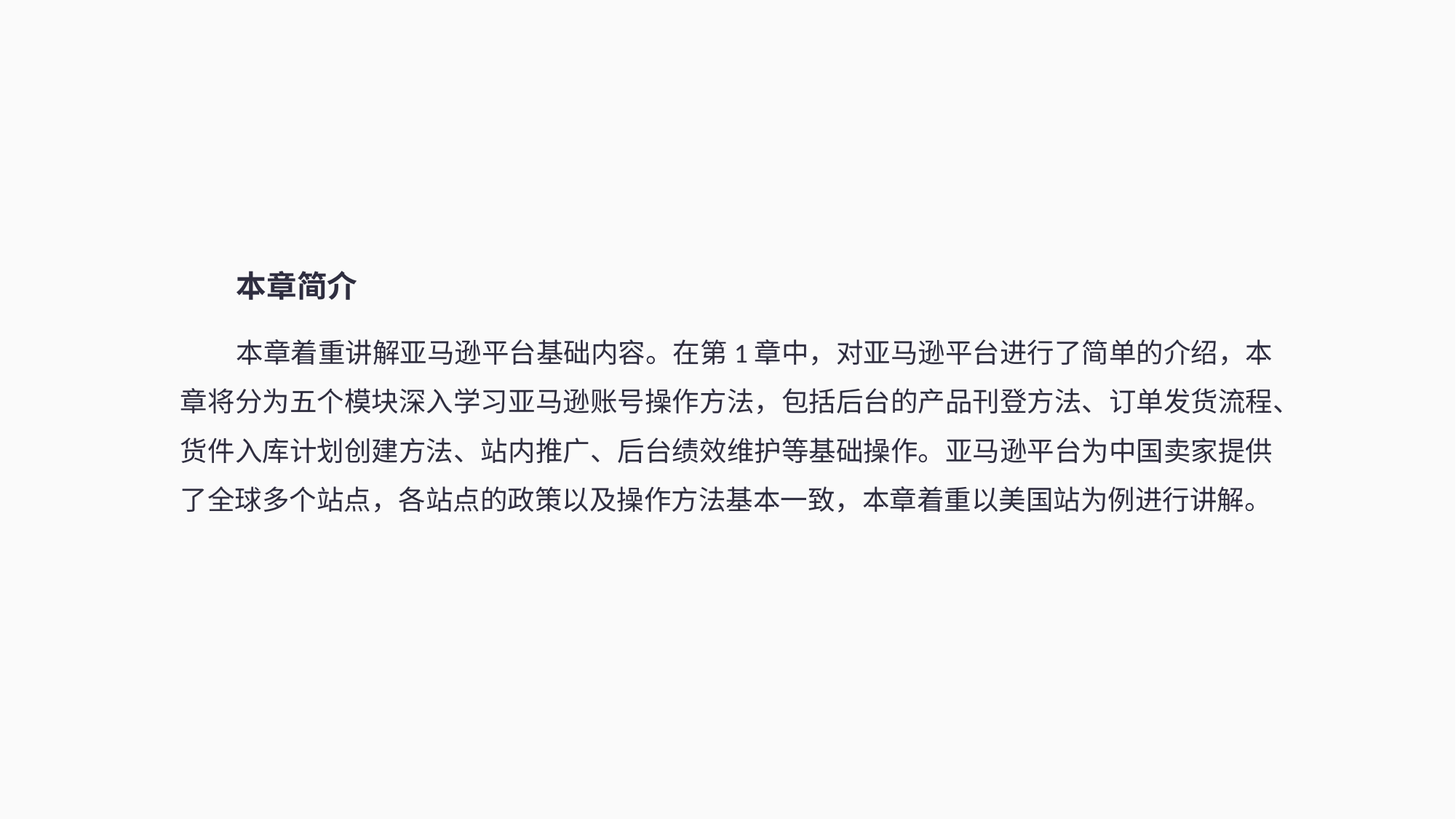

本章简介
本章着重讲解亚马逊平台基础内容。在第1章中，对亚马逊平台进行了简单的介绍，本章将分为五个模块深入学习亚马逊账号操作方法，包括后台的产品刊登方法、订单发货流程、货件入库计划创建方法、站内推广、后台绩效维护等基础操作。亚马逊平台为中国卖家提供了全球多个站点，各站点的政策以及操作方法基本一致，本章着重以美国站为例进行讲解。